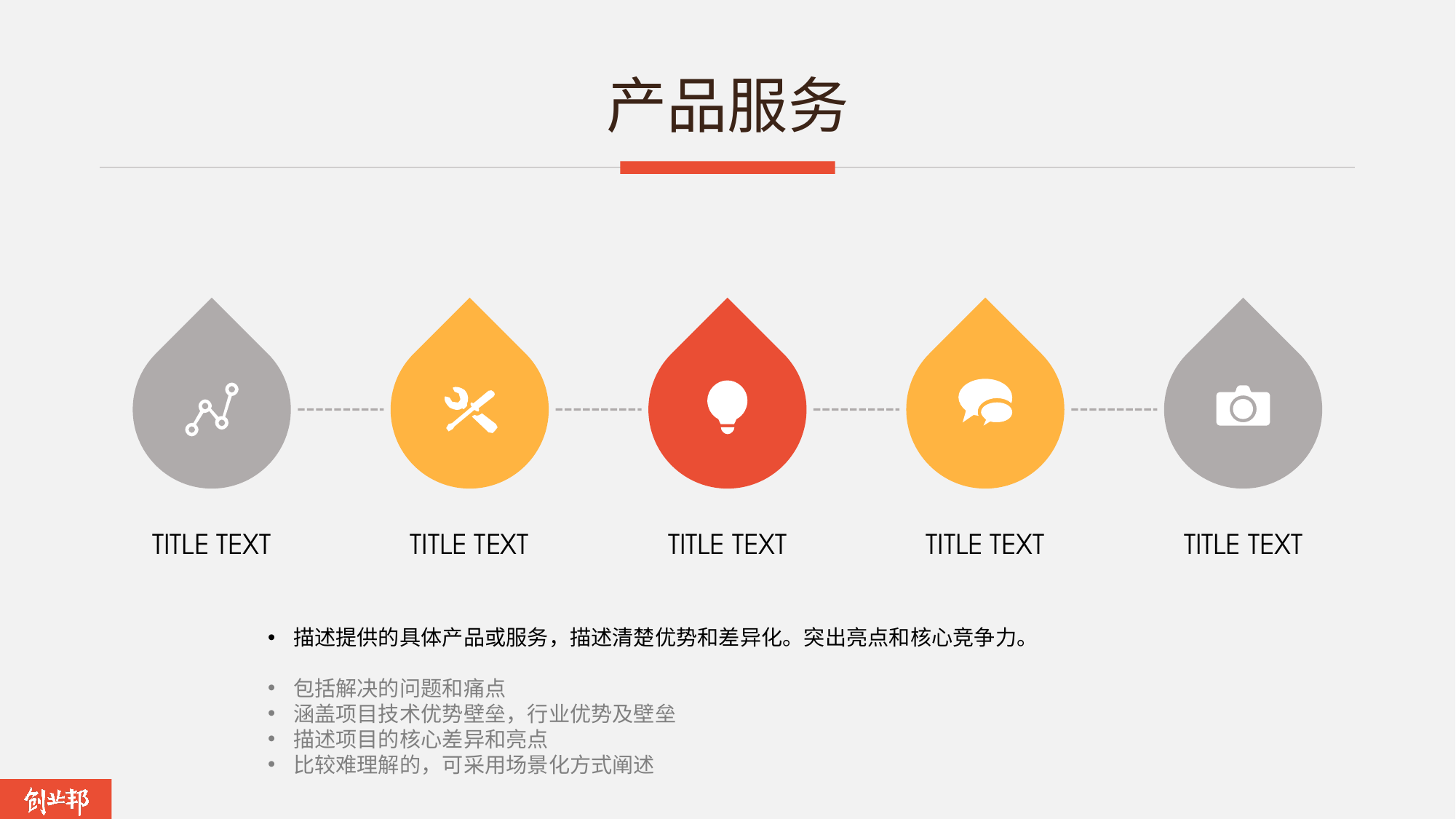

# 产品服务

TITLE TEXT
TITLE TEXT
TITLE TEXT
TITLE TEXT
TITLE TEXT
描述提供的具体产品或服务，描述清楚优势和差异化。突出亮点和核心竞争力。

包括解决的问题和痛点
涵盖项目技术优势壁垒，行业优势及壁垒
描述项目的核心差异和亮点
比较难理解的，可采用场景化方式阐述